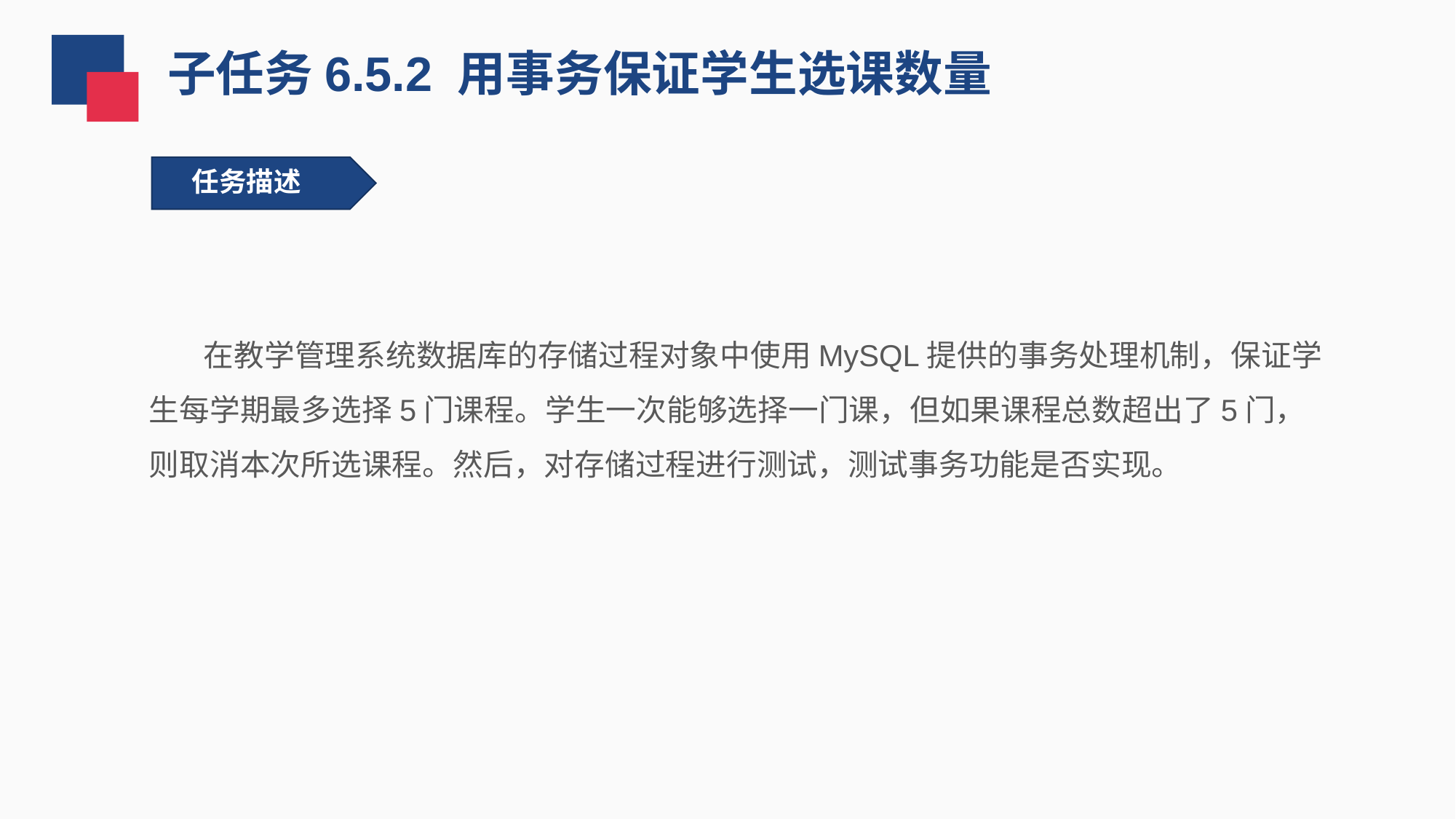

子任务6.5.2 用事务保证学生选课数量

任务描述
       在教学管理系统数据库的存储过程对象中使用MySQL提供的事务处理机制，保证学生每学期最多选择5门课程。学生一次能够选择一门课，但如果课程总数超出了5门，则取消本次所选课程。然后，对存储过程进行测试，测试事务功能是否实现。